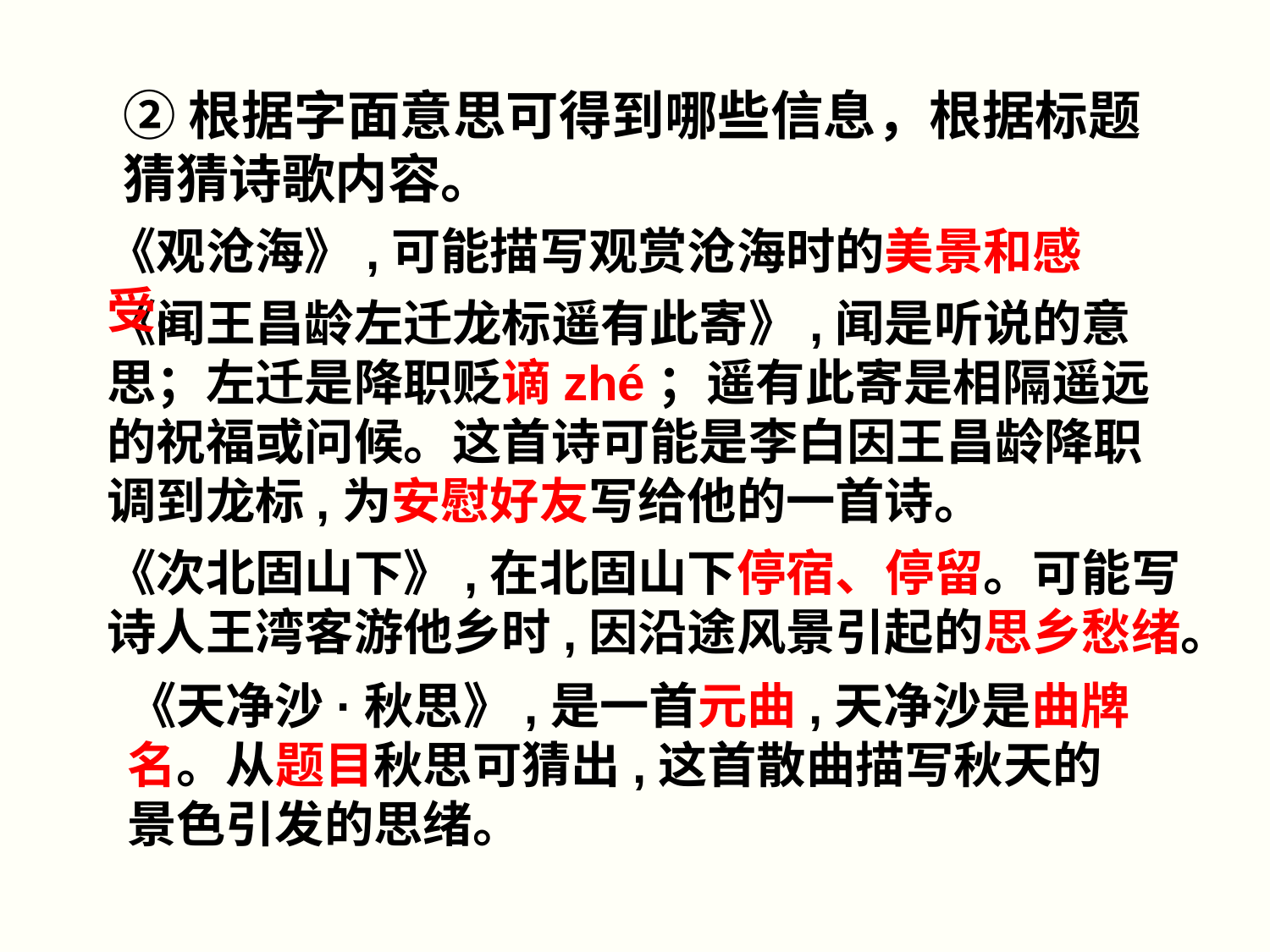

②根据字面意思可得到哪些信息，根据标题猜猜诗歌内容。
《观沧海》,可能描写观赏沧海时的美景和感受。
《闻王昌龄左迁龙标遥有此寄》,闻是听说的意思；左迁是降职贬谪zhé；遥有此寄是相隔遥远的祝福或问候。这首诗可能是李白因王昌龄降职调到龙标,为安慰好友写给他的一首诗。
《次北固山下》,在北固山下停宿、停留。可能写诗人王湾客游他乡时,因沿途风景引起的思乡愁绪。
《天净沙·秋思》,是一首元曲,天净沙是曲牌名。从题目秋思可猜出,这首散曲描写秋天的景色引发的思绪。